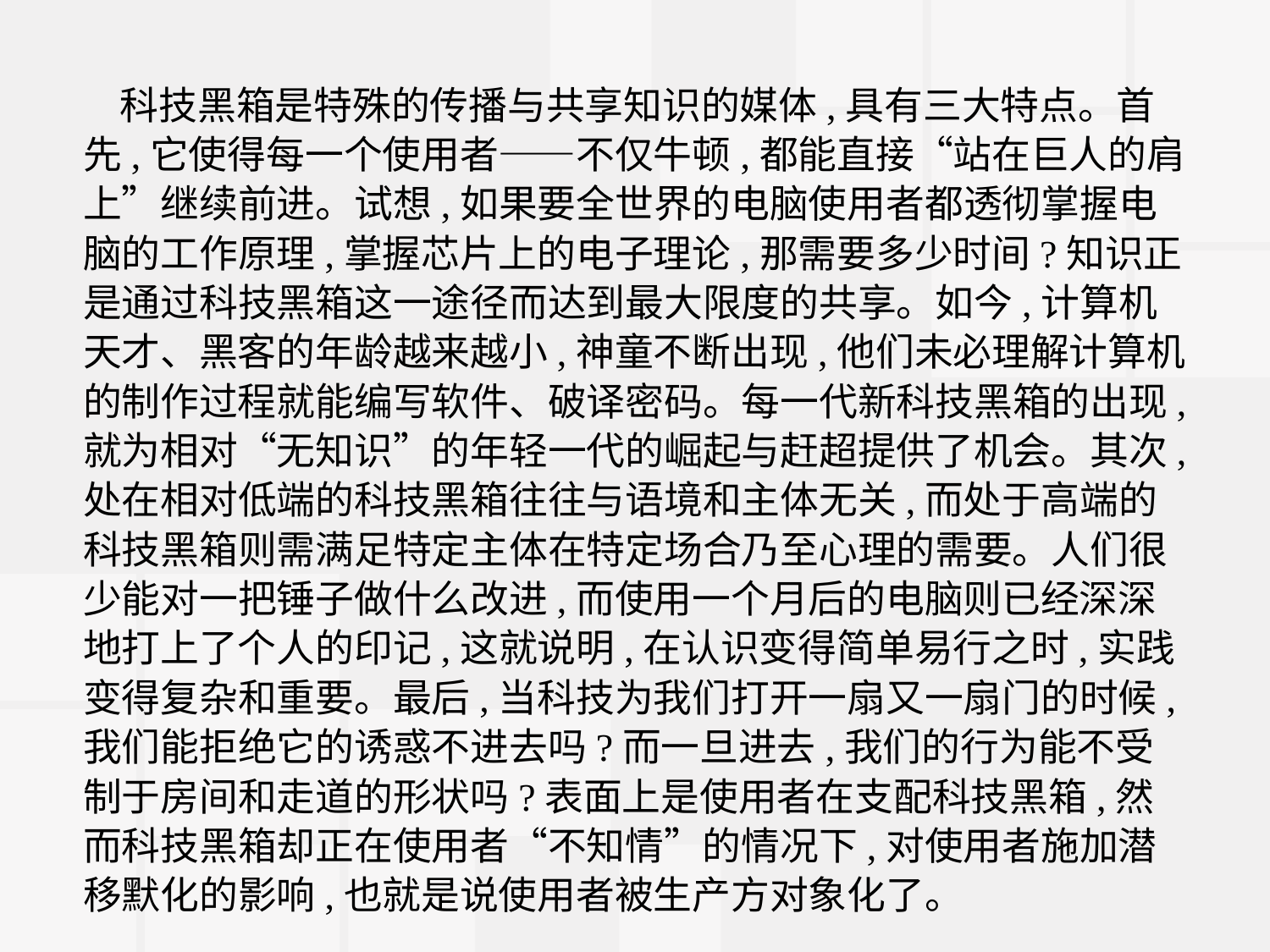

科技黑箱是特殊的传播与共享知识的媒体,具有三大特点。首先,它使得每一个使用者——不仅牛顿,都能直接“站在巨人的肩上”继续前进。试想,如果要全世界的电脑使用者都透彻掌握电脑的工作原理,掌握芯片上的电子理论,那需要多少时间?知识正是通过科技黑箱这一途径而达到最大限度的共享。如今,计算机天才、黑客的年龄越来越小,神童不断出现,他们未必理解计算机的制作过程就能编写软件、破译密码。每一代新科技黑箱的出现,就为相对“无知识”的年轻一代的崛起与赶超提供了机会。其次,处在相对低端的科技黑箱往往与语境和主体无关,而处于高端的科技黑箱则需满足特定主体在特定场合乃至心理的需要。人们很少能对一把锤子做什么改进,而使用一个月后的电脑则已经深深地打上了个人的印记,这就说明,在认识变得简单易行之时,实践变得复杂和重要。最后,当科技为我们打开一扇又一扇门的时候,我们能拒绝它的诱惑不进去吗?而一旦进去,我们的行为能不受制于房间和走道的形状吗?表面上是使用者在支配科技黑箱,然而科技黑箱却正在使用者“不知情”的情况下,对使用者施加潜移默化的影响,也就是说使用者被生产方对象化了。